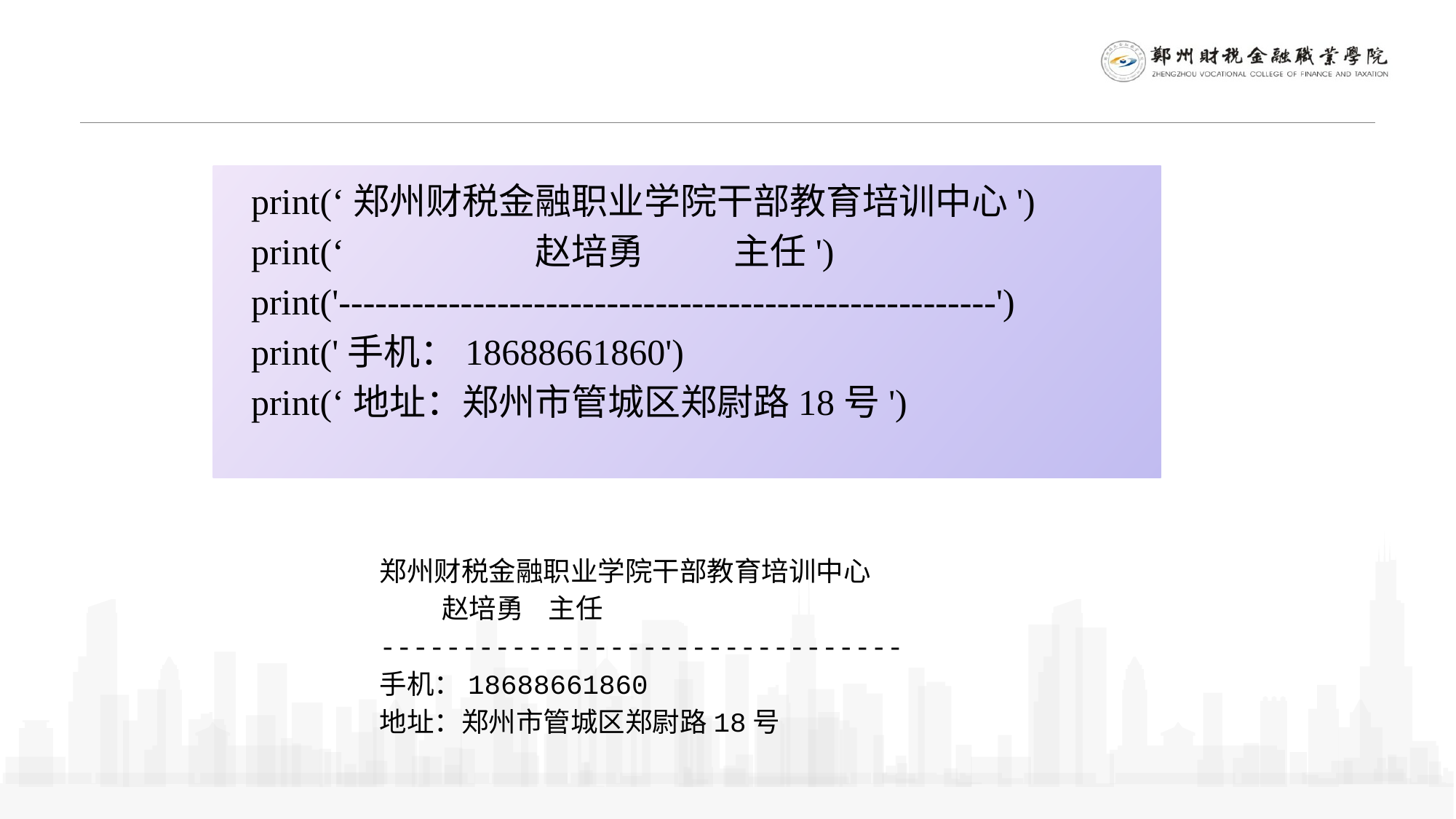

print(‘郑州财税金融职业学院干部教育培训中心')
print(‘                    赵培勇           主任')
print('------------------------------------------------------')
print('手机：18688661860')
print(‘地址：郑州市管城区郑尉路18号')

郑州财税金融职业学院干部教育培训中心
         赵培勇    主任
--------------------------------
手机：18688661860
地址：郑州市管城区郑尉路18号